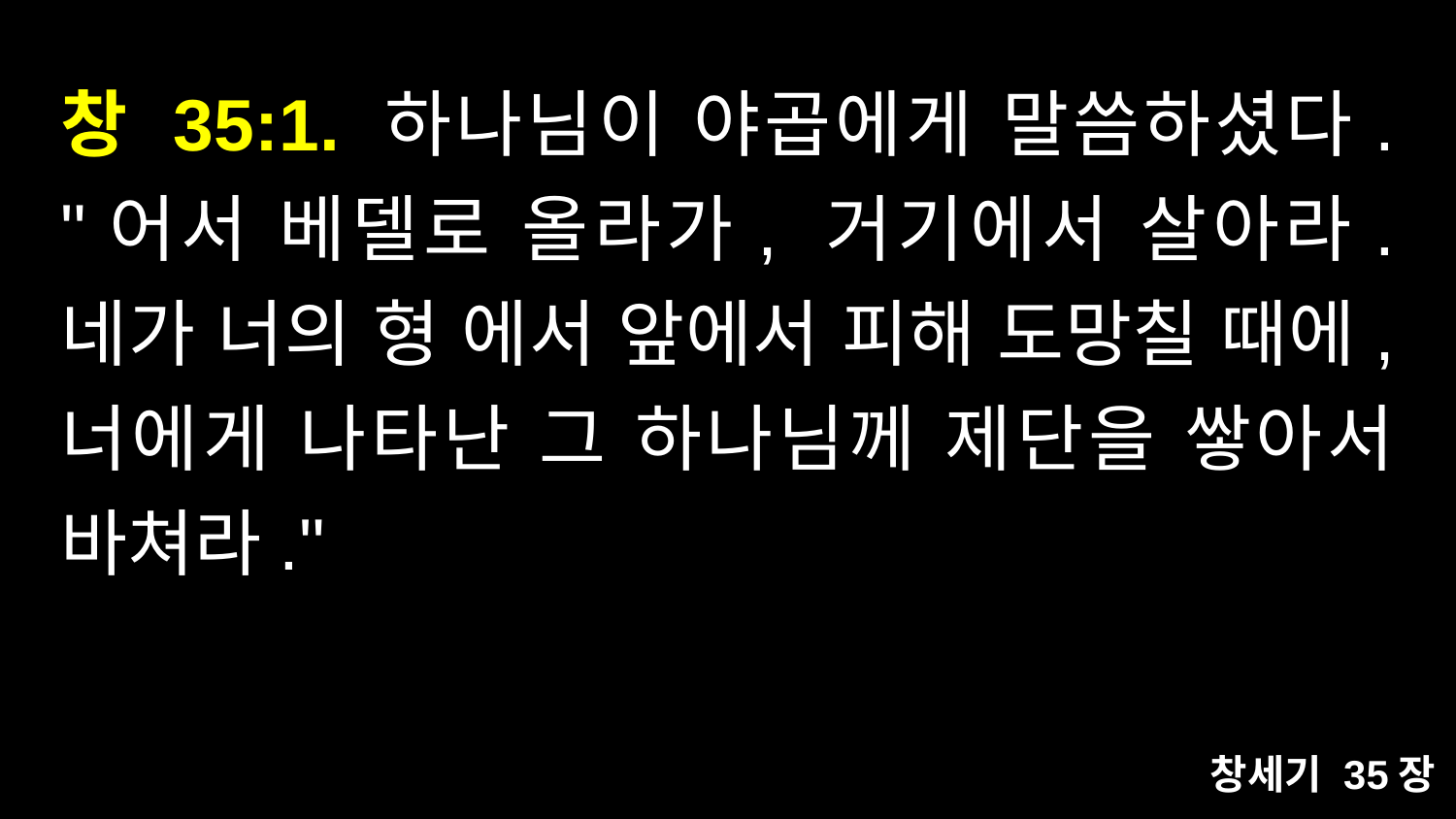

# 창 35:1. 하나님이 야곱에게 말씀하셨다. "어서 베델로 올라가, 거기에서 살아라. 네가 너의 형 에서 앞에서 피해 도망칠 때에, 너에게 나타난 그 하나님께 제단을 쌓아서 바쳐라."
창세기 35장